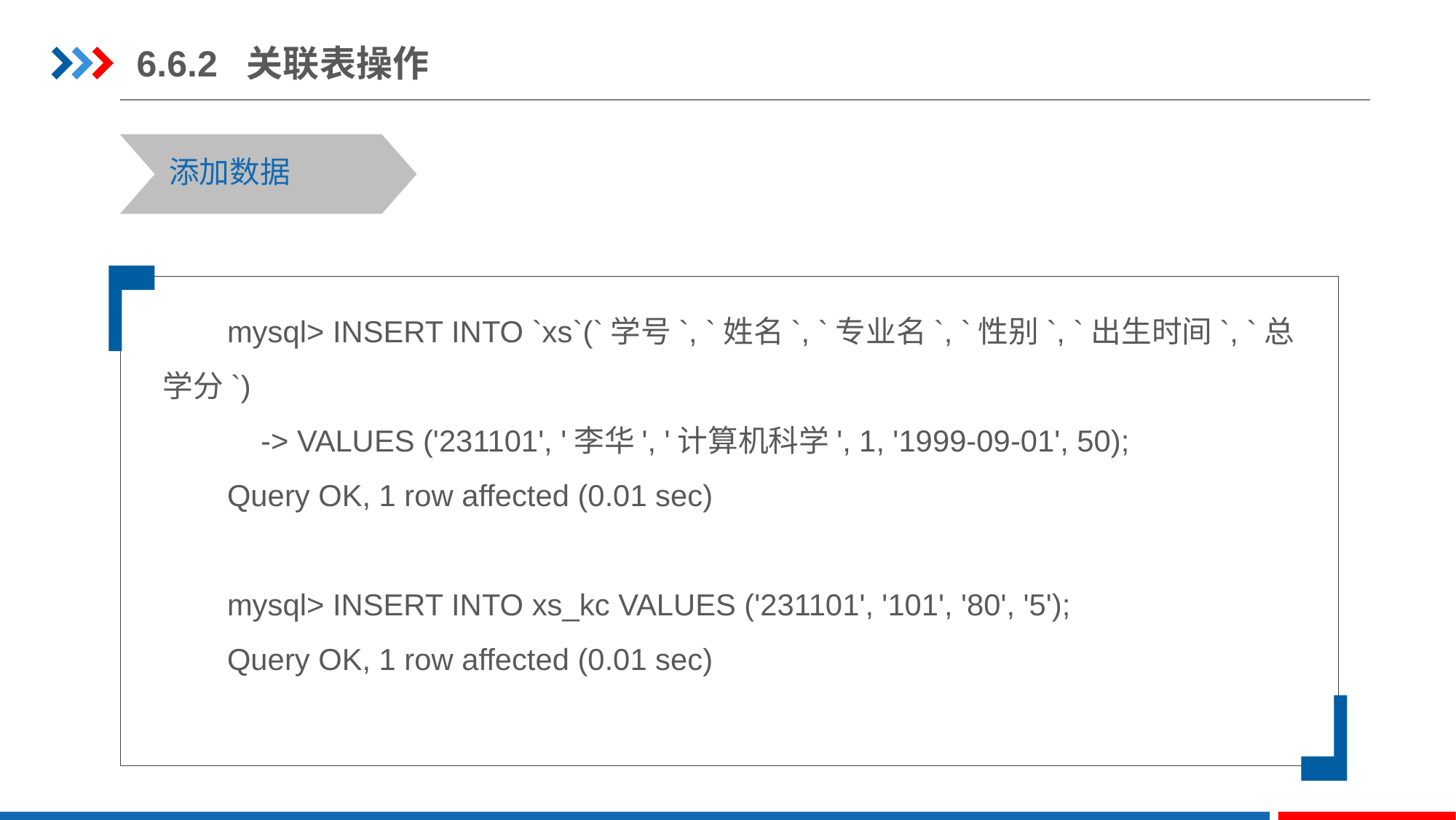

6.6.2  关联表操作

添加数据

mysql> INSERT INTO `xs`(`学号`, `姓名`, `专业名`, `性别`, `出生时间`, `总学分`)
    -> VALUES ('231101', '李华', '计算机科学', 1, '1999-09-01', 50);
Query OK, 1 row affected (0.01 sec)

mysql> INSERT INTO xs_kc VALUES ('231101', '101', '80', '5');
Query OK, 1 row affected (0.01 sec)